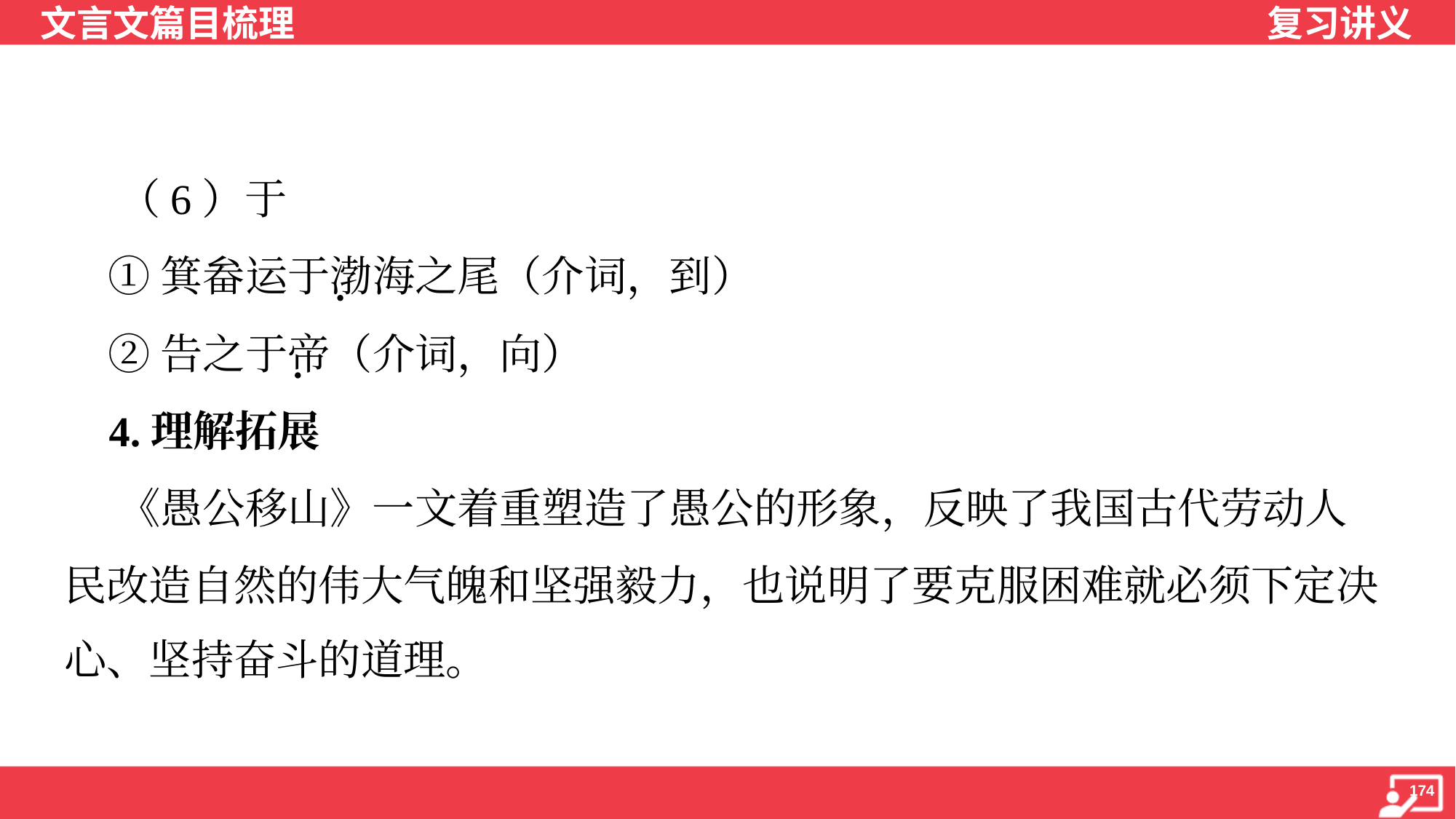

（6）于
    ①箕畚运于渤海之尾（介词，到）
    ②告之于帝（介词，向）
    4.理解拓展
    《愚公移山》一文着重塑造了愚公的形象，反映了我国古代劳动人
民改造自然的伟大气魄和坚强毅力，也说明了要克服困难就必须下定决
心、坚持奋斗的道理。